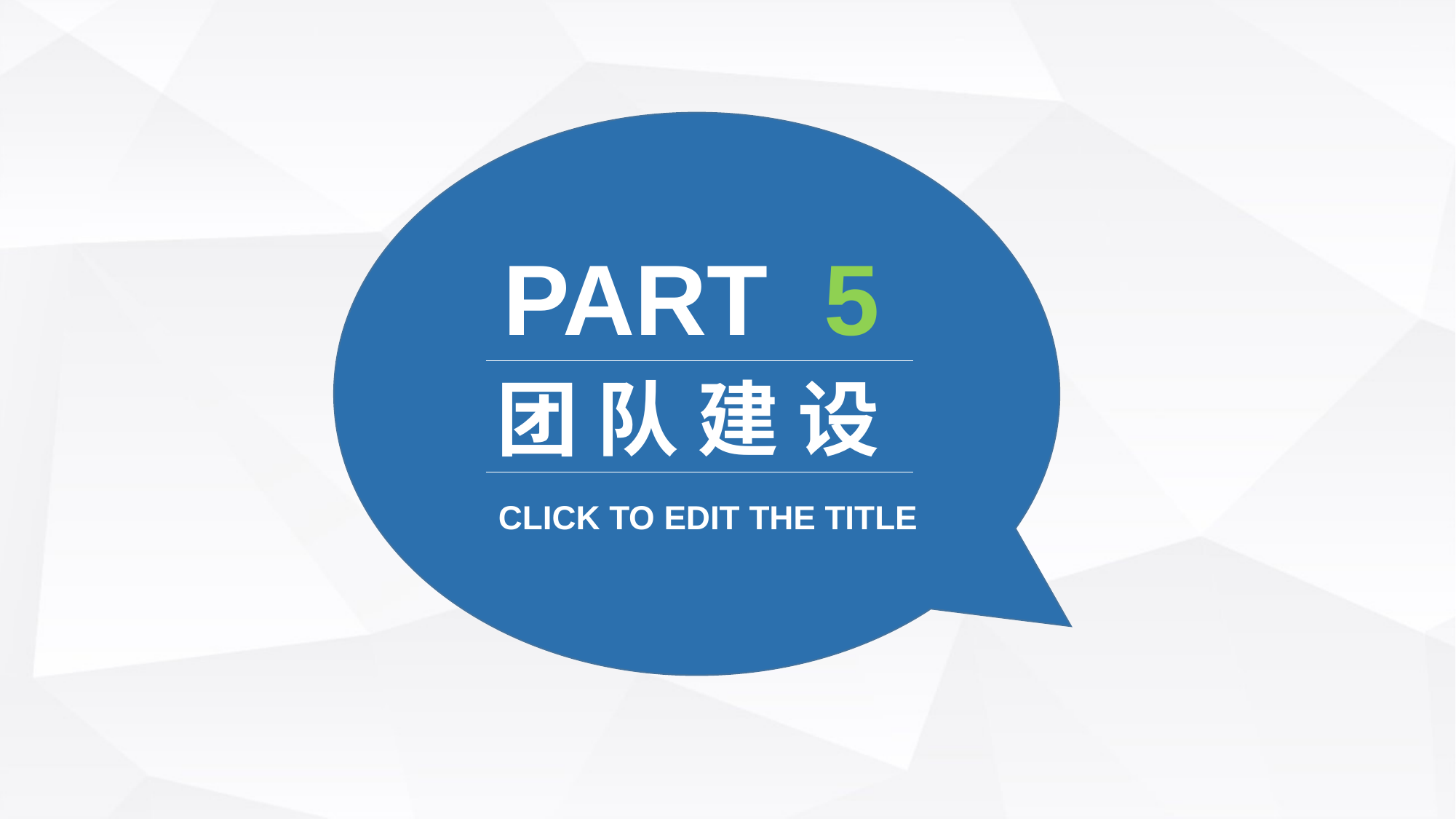

PART  5
团 队 建 设
CLICK TO EDIT THE TITLE